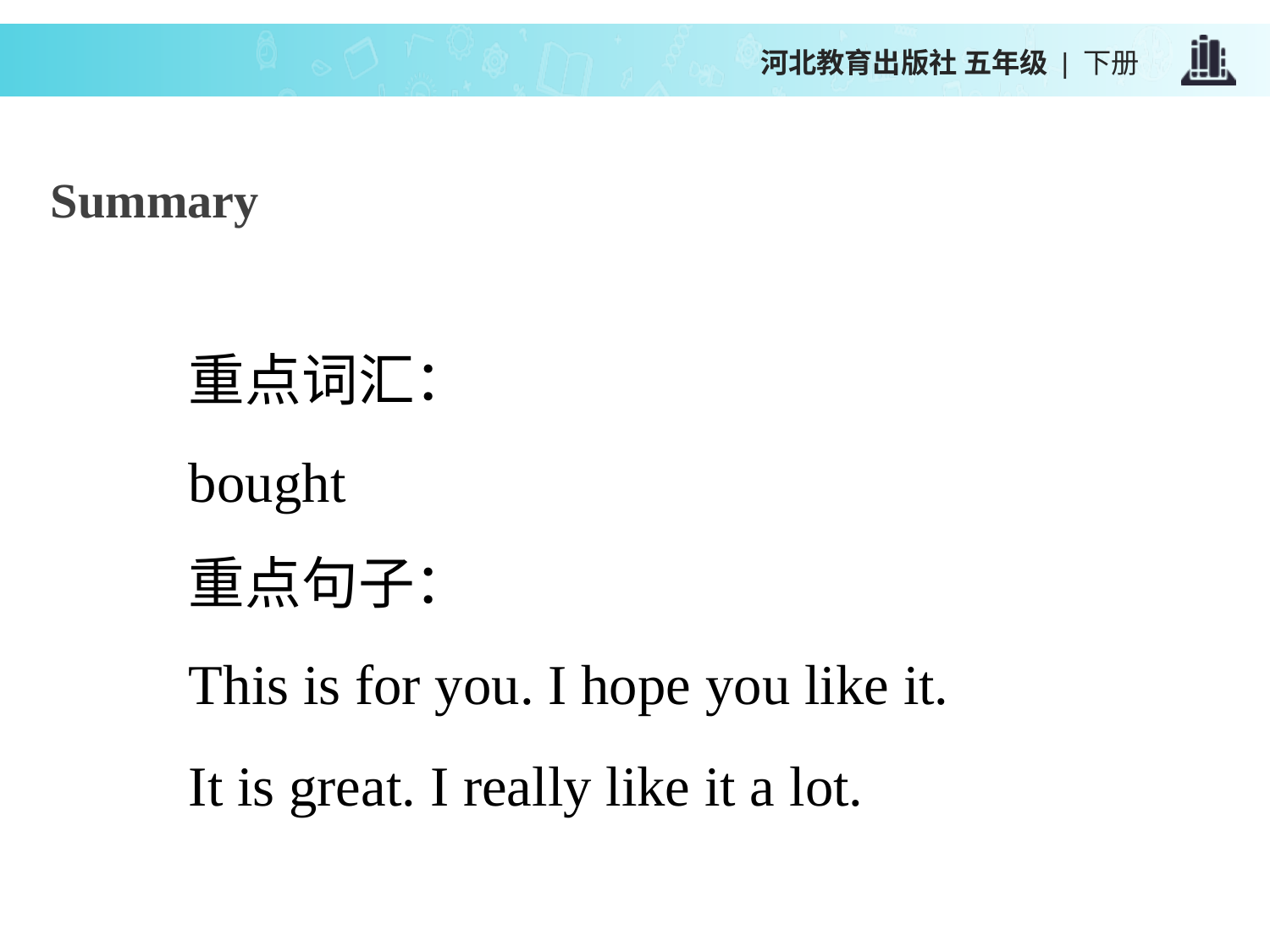

河北教育出版社 五年级 | 下册
Summary
重点词汇：
bought
重点句子：
This is for you. I hope you like it.
It is great. I really like it a lot.